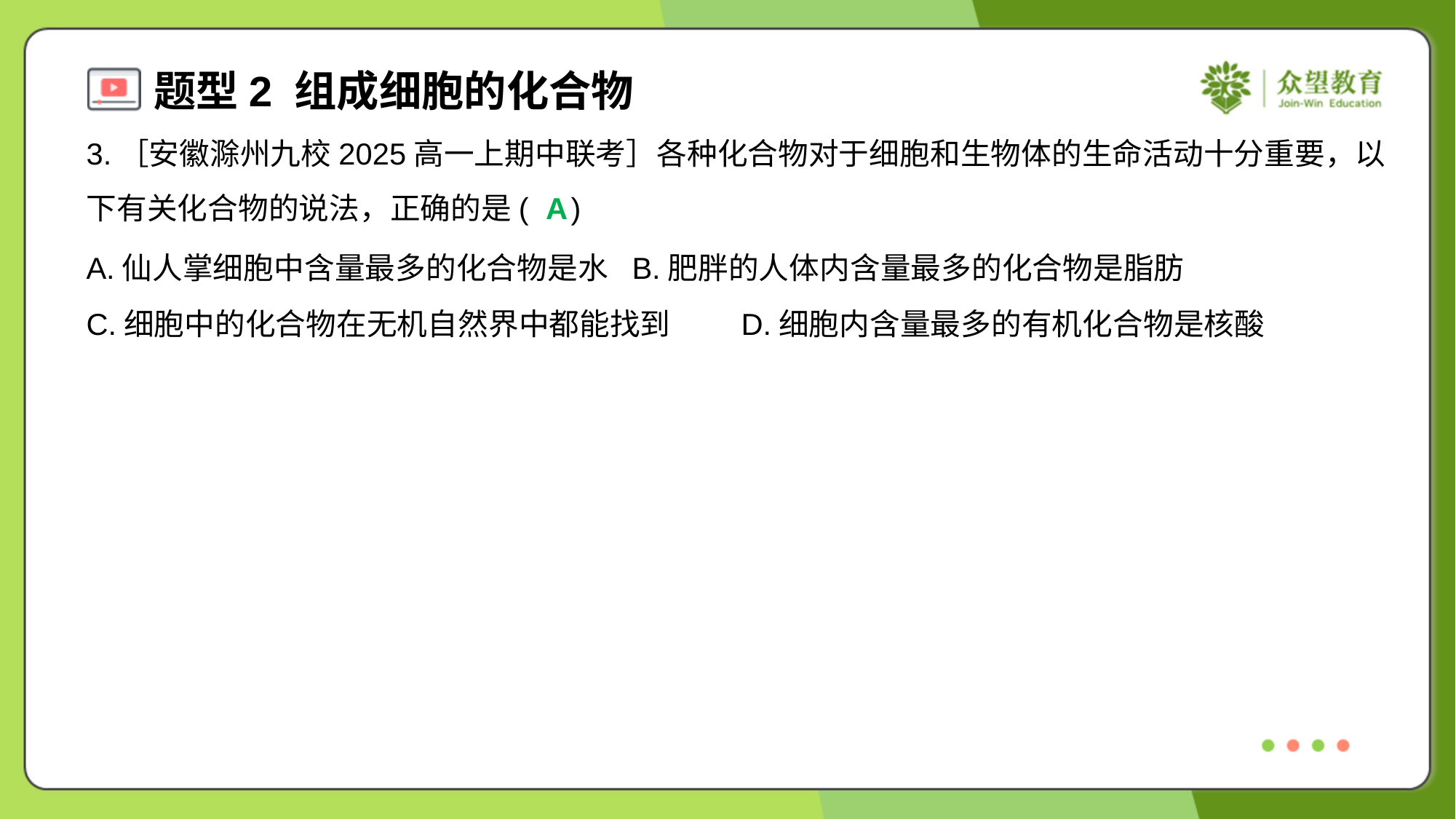

3.［安徽滁州九校2025高一上期中联考］各种化合物对于细胞和生物体的生命活动十分重要，以
下有关化合物的说法，正确的是(     )
A
A.仙人掌细胞中含量最多的化合物是水	B.肥胖的人体内含量最多的化合物是脂肪
C.细胞中的化合物在无机自然界中都能找到	D.细胞内含量最多的有机化合物是核酸